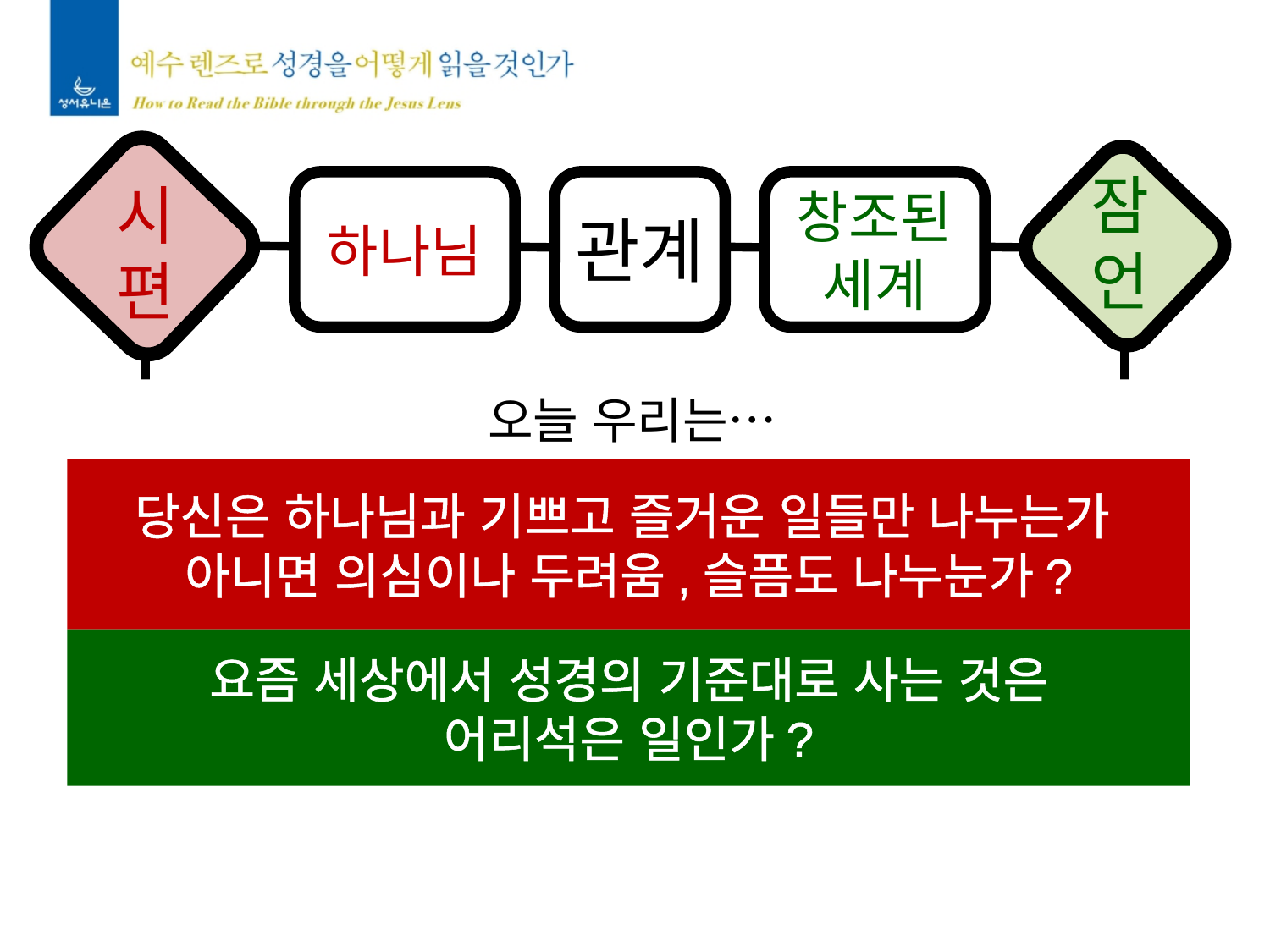

하나님
관계
창조된
세계
잠언
시편
오늘 우리는…
당신은 하나님과 기쁘고 즐거운 일들만 나누는가
아니면 의심이나 두려움,슬픔도 나누눈가?
요즘 세상에서 성경의 기준대로 사는 것은
어리석은 일인가?